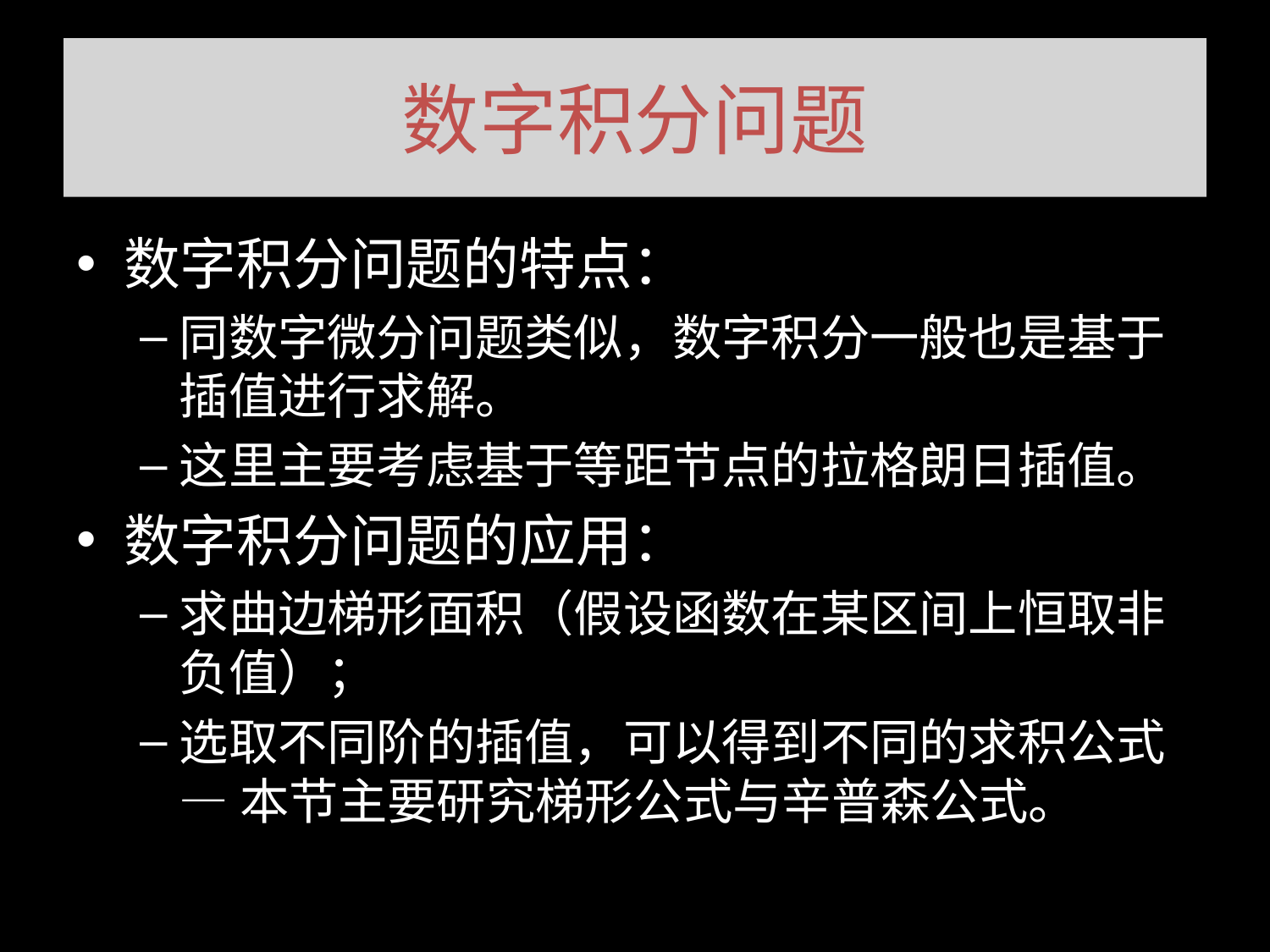

# 数字积分问题
数字积分问题的特点：
同数字微分问题类似，数字积分一般也是基于插值进行求解。
这里主要考虑基于等距节点的拉格朗日插值。
数字积分问题的应用：
求曲边梯形面积（假设函数在某区间上恒取非负值）；
选取不同阶的插值，可以得到不同的求积公式 — 本节主要研究梯形公式与辛普森公式。